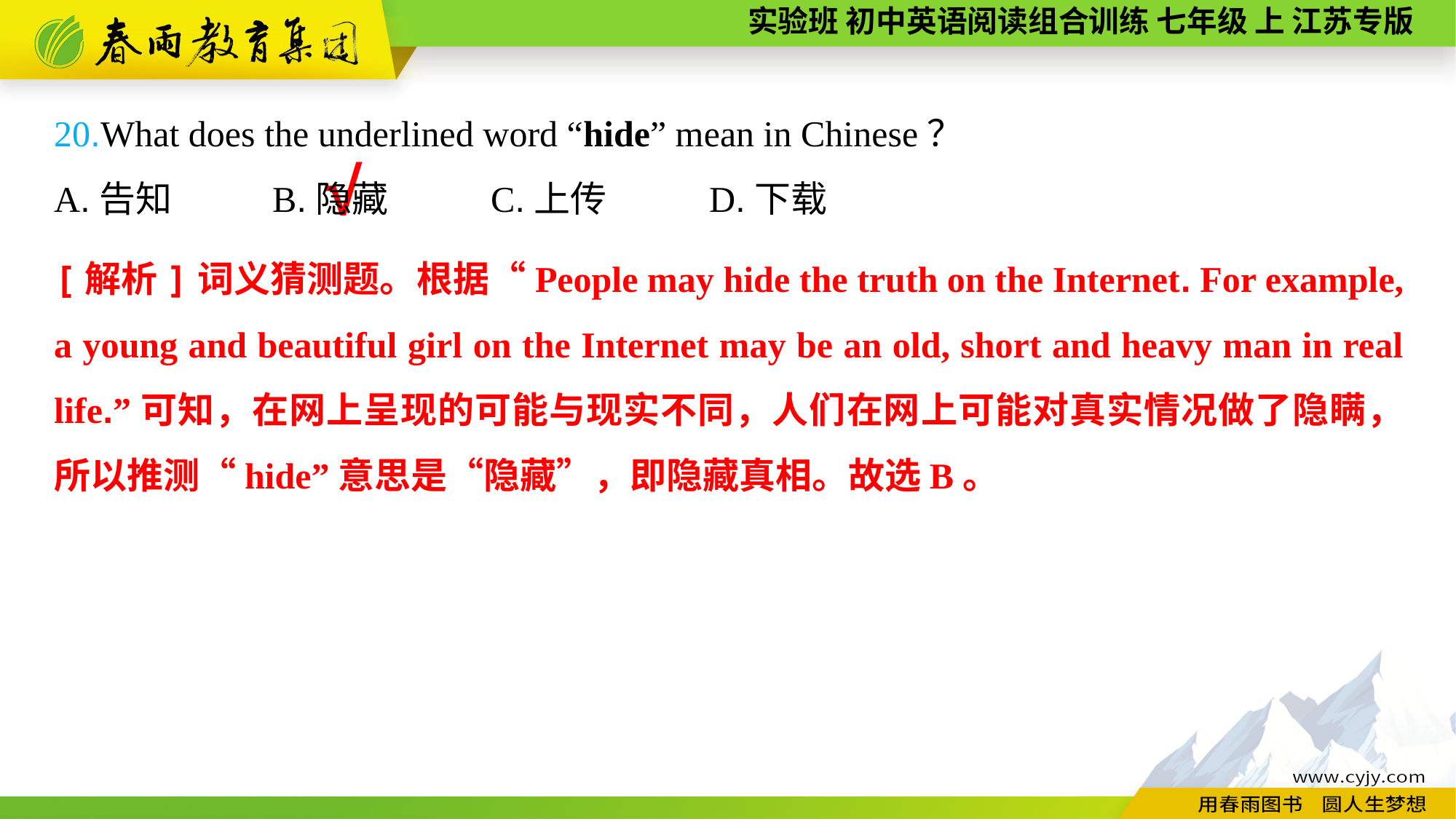

20.What does the underlined word “hide” mean in Chinese？
A.告知	B.隐藏	C.上传	D.下载
√
[解析]词义猜测题。根据“People may hide the truth on the Internet. For example, a young and beautiful girl on the Internet may be an old, short and heavy man in real life.”可知，在网上呈现的可能与现实不同，人们在网上可能对真实情况做了隐瞒，所以推测“hide”意思是“隐藏”，即隐藏真相。故选B。